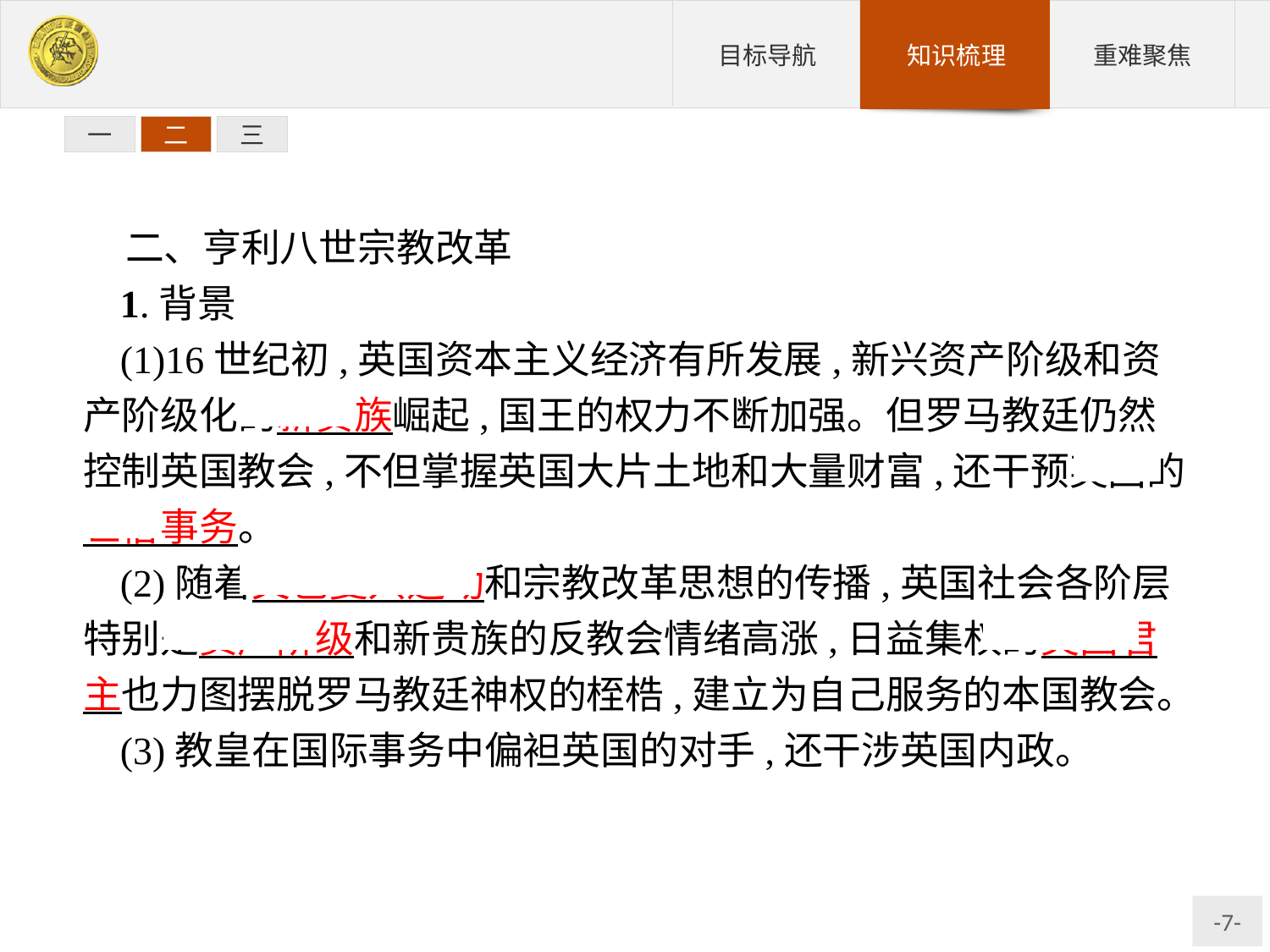

一
二
三
二、亨利八世宗教改革
1.背景
(1)16世纪初,英国资本主义经济有所发展,新兴资产阶级和资产阶级化的新贵族崛起,国王的权力不断加强。但罗马教廷仍然控制英国教会,不但掌握英国大片土地和大量财富,还干预英国的世俗事务。
(2)随着文艺复兴运动和宗教改革思想的传播,英国社会各阶层特别是资产阶级和新贵族的反教会情绪高涨,日益集权的英国君主也力图摆脱罗马教廷神权的桎梏,建立为自己服务的本国教会。
(3)教皇在国际事务中偏袒英国的对手,还干涉英国内政。